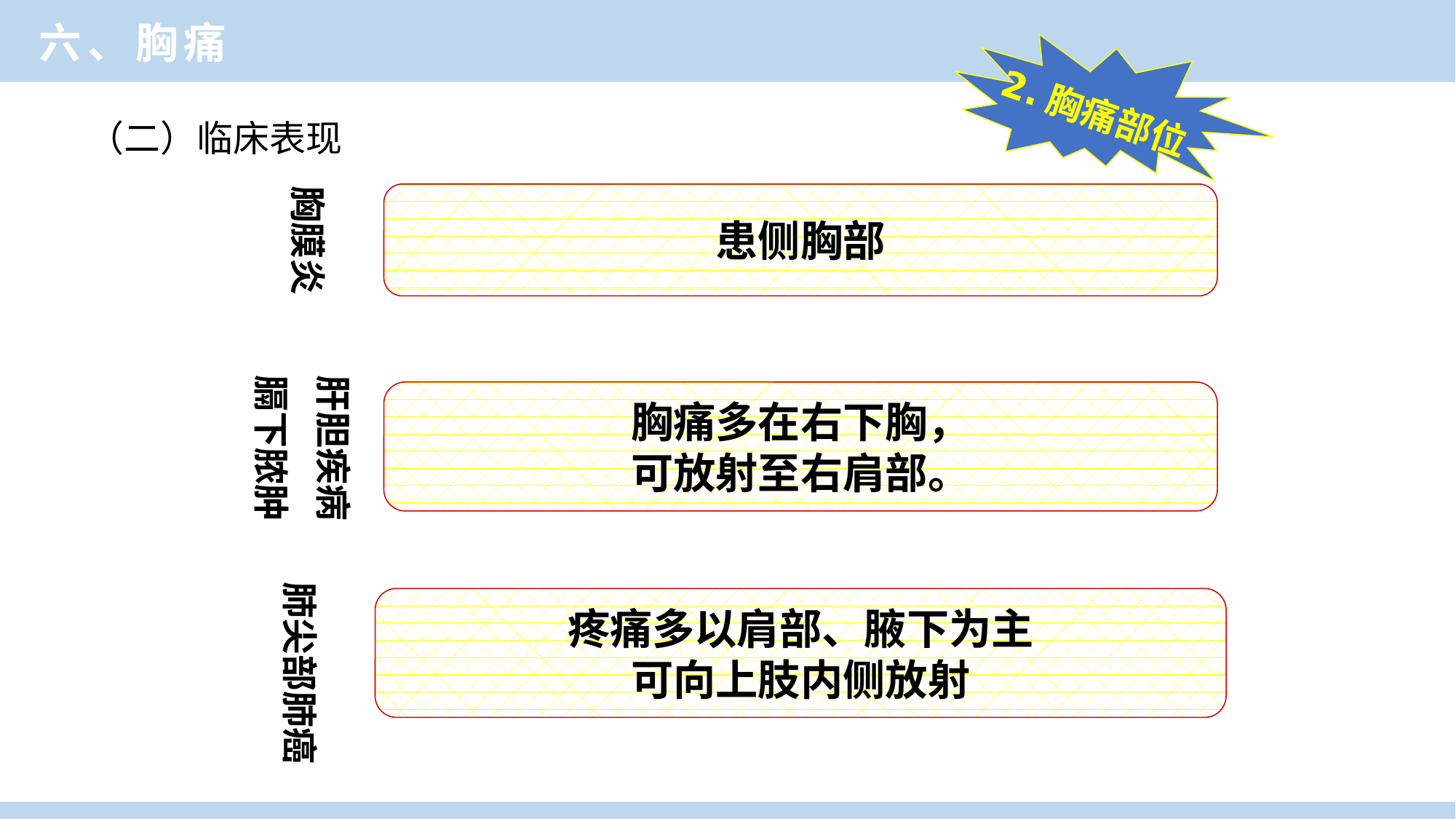

临床医学概论
六、胸痛
2.胸痛部位

（二）临床表现
胸膜炎
患侧胸部

肝胆疾病
膈下脓肿
胸痛多在右下胸，
可放射至右肩部。
肺尖部肺癌
疼痛多以肩部、腋下为主
可向上肢内侧放射
临床医学概论